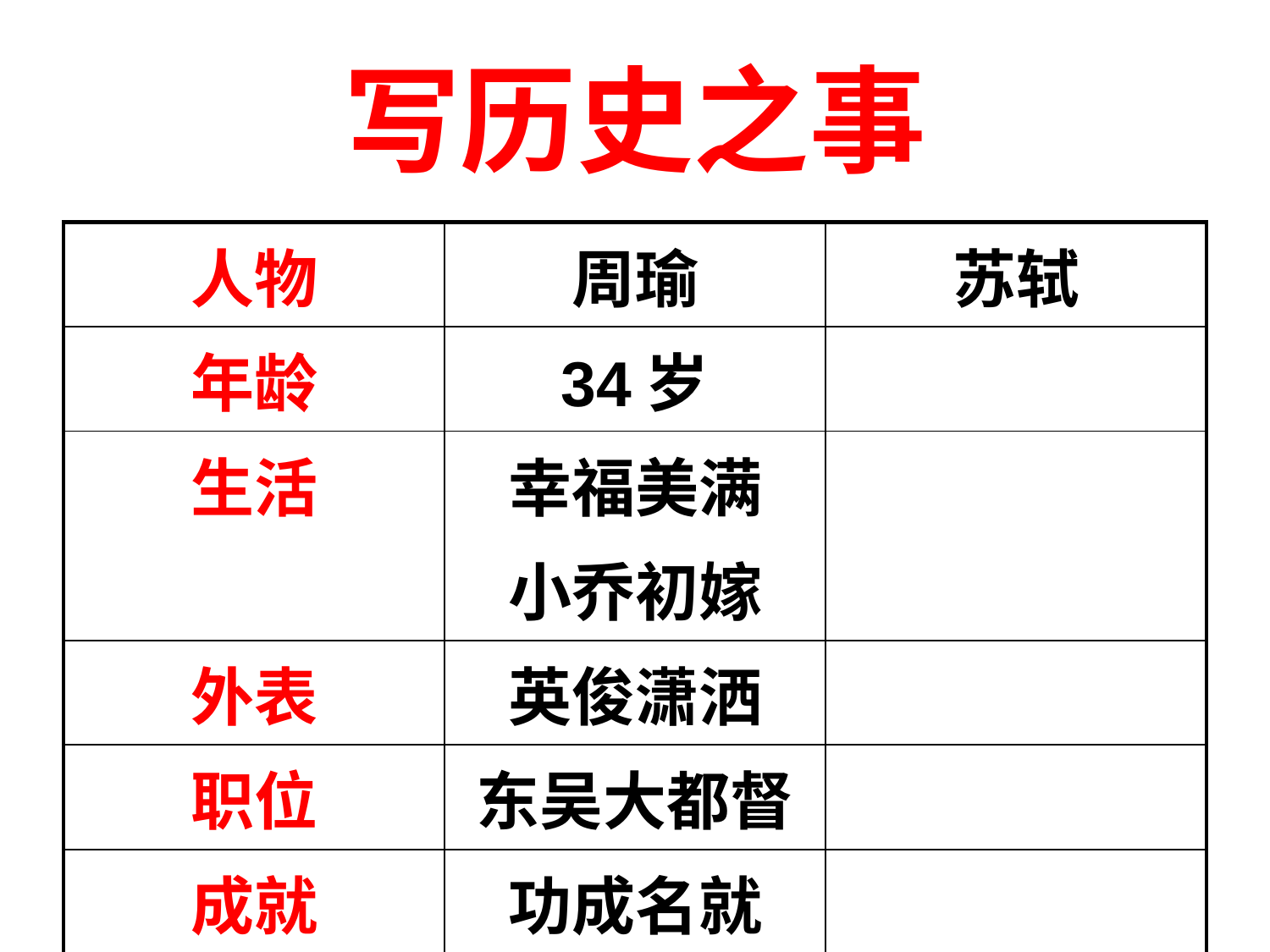

# 写历史之事
| 人物 | 周瑜 | 苏轼 |
| --- | --- | --- |
| 年龄 | 34岁 |  |
| 生活 | 幸福美满 小乔初嫁 |  |
| 外表 | 英俊潇洒 |  |
| 职位 | 东吴大都督 |  |
| 成就 | 功成名就 |  |